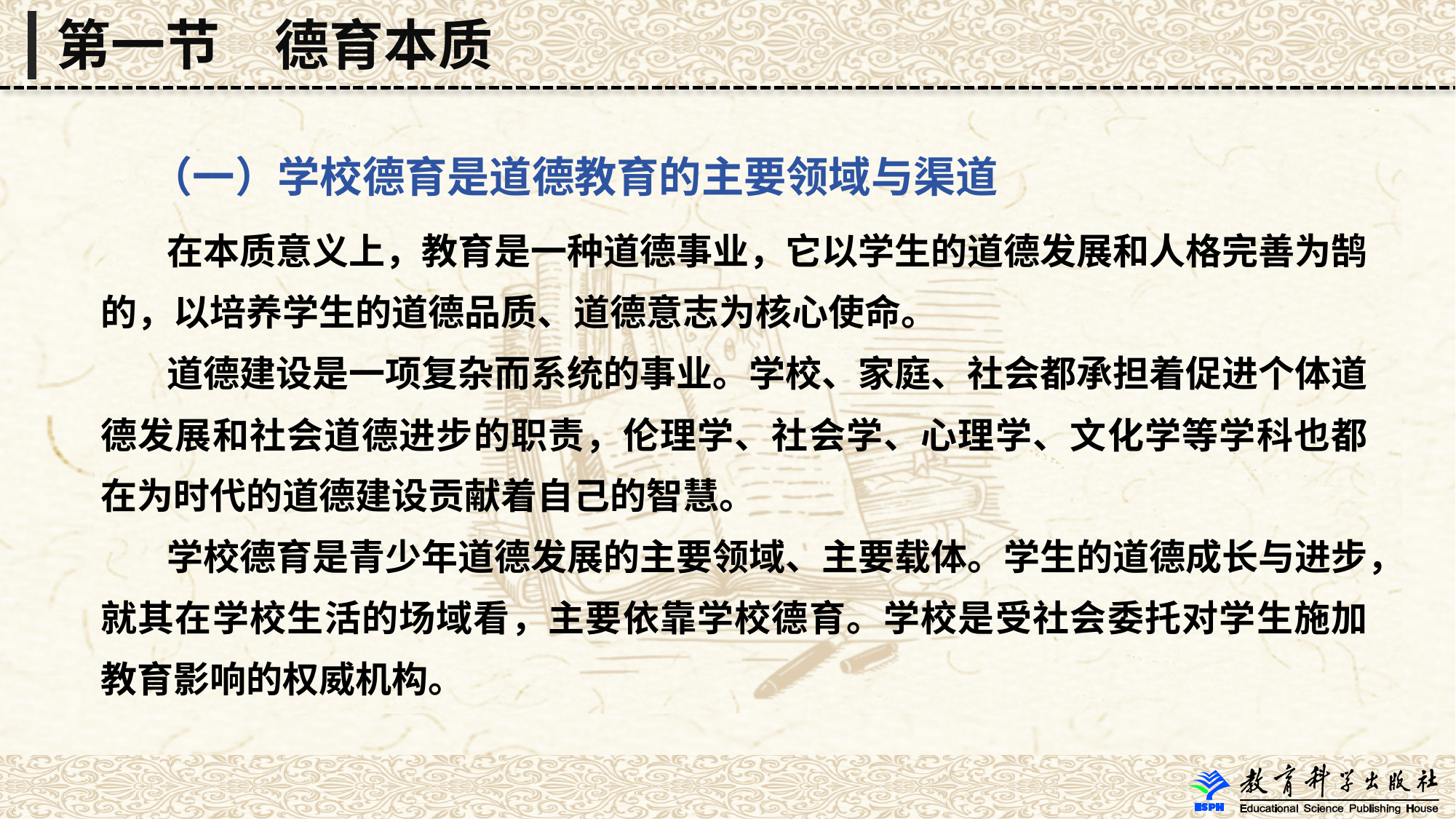

第一节　德育本质
     （一）学校德育是道德教育的主要领域与渠道

       在本质意义上，教育是一种道德事业，它以学生的道德发展和人格完善为鹄的，以培养学生的道德品质、道德意志为核心使命。
       道德建设是一项复杂而系统的事业。学校、家庭、社会都承担着促进个体道德发展和社会道德进步的职责，伦理学、社会学、心理学、文化学等学科也都在为时代的道德建设贡献着自己的智慧。
       学校德育是青少年道德发展的主要领域、主要载体。学生的道德成长与进步，就其在学校生活的场域看，主要依靠学校德育。学校是受社会委托对学生施加教育影响的权威机构。